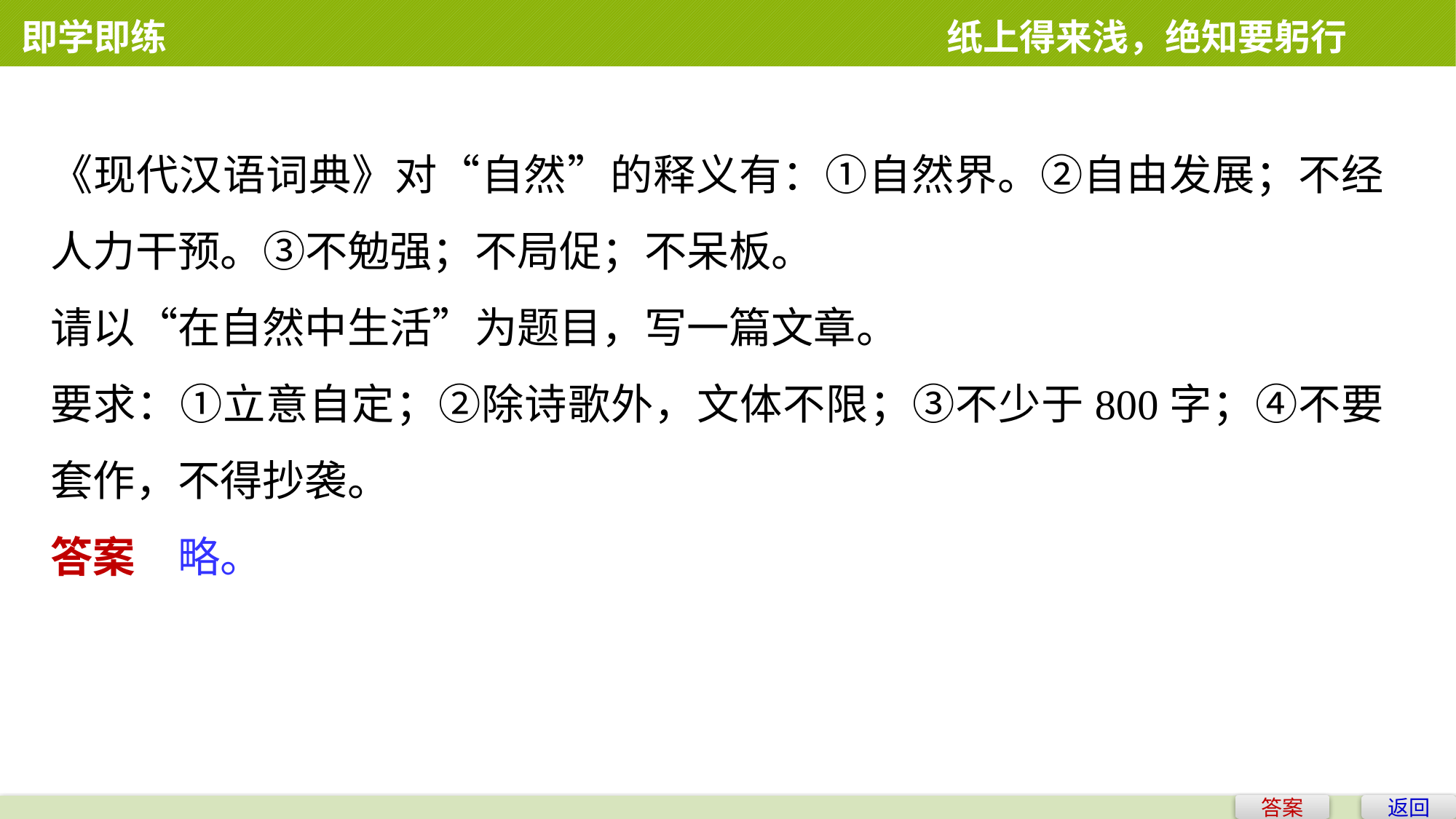

即学即练                                 　　　　　　　　　　　　　　纸上得来浅，绝知要躬行
《现代汉语词典》对“自然”的释义有：①自然界。②自由发展；不经人力干预。③不勉强；不局促；不呆板。
请以“在自然中生活”为题目，写一篇文章。
要求：①立意自定；②除诗歌外，文体不限；③不少于800字；④不要套作，不得抄袭。
答案　略。
答案
返回